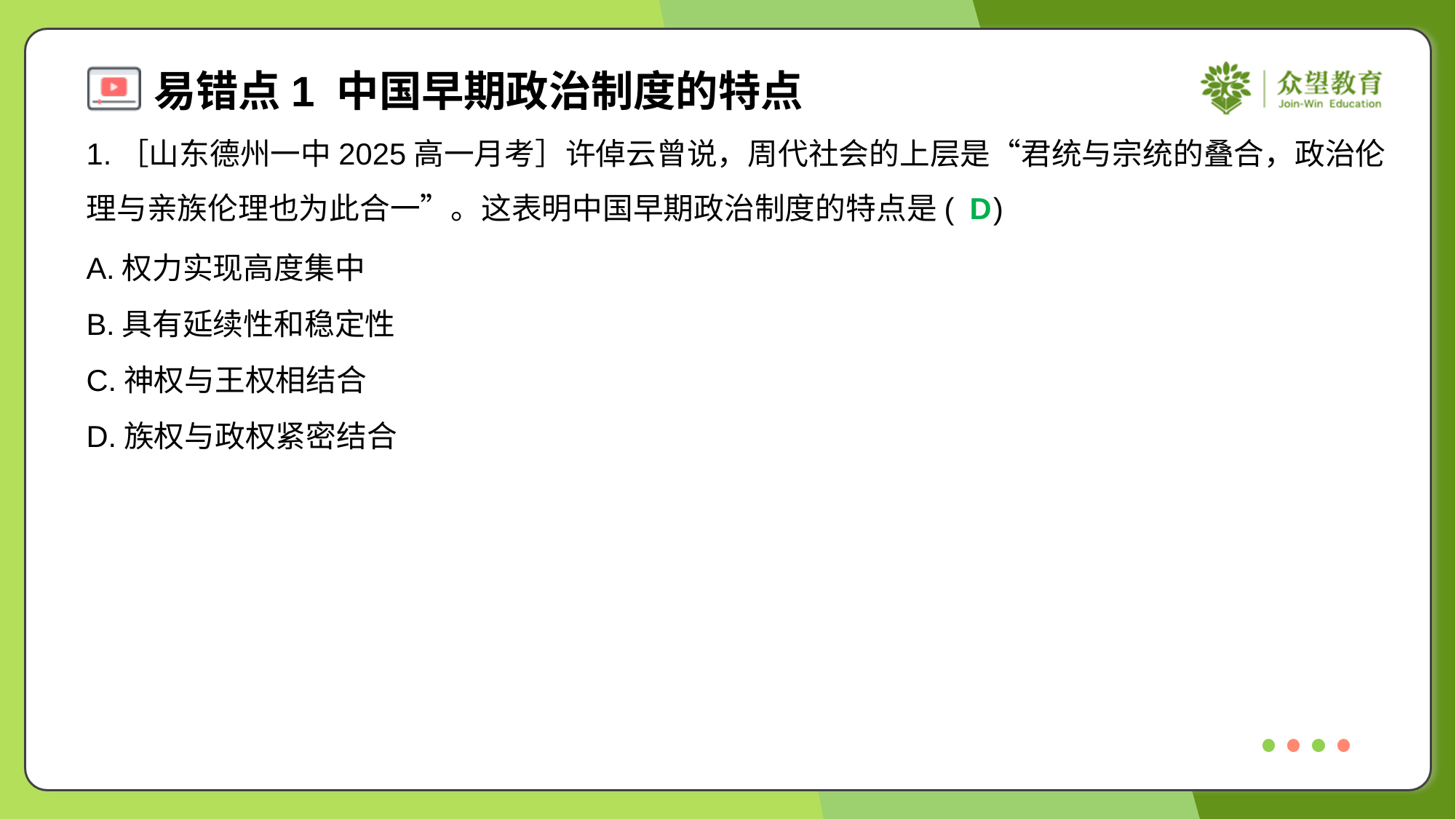

1.［山东德州一中2025高一月考］许倬云曾说，周代社会的上层是“君统与宗统的叠合，政治伦
理与亲族伦理也为此合一”。这表明中国早期政治制度的特点是(     )
D
A.权力实现高度集中
B.具有延续性和稳定性
C.神权与王权相结合
D.族权与政权紧密结合